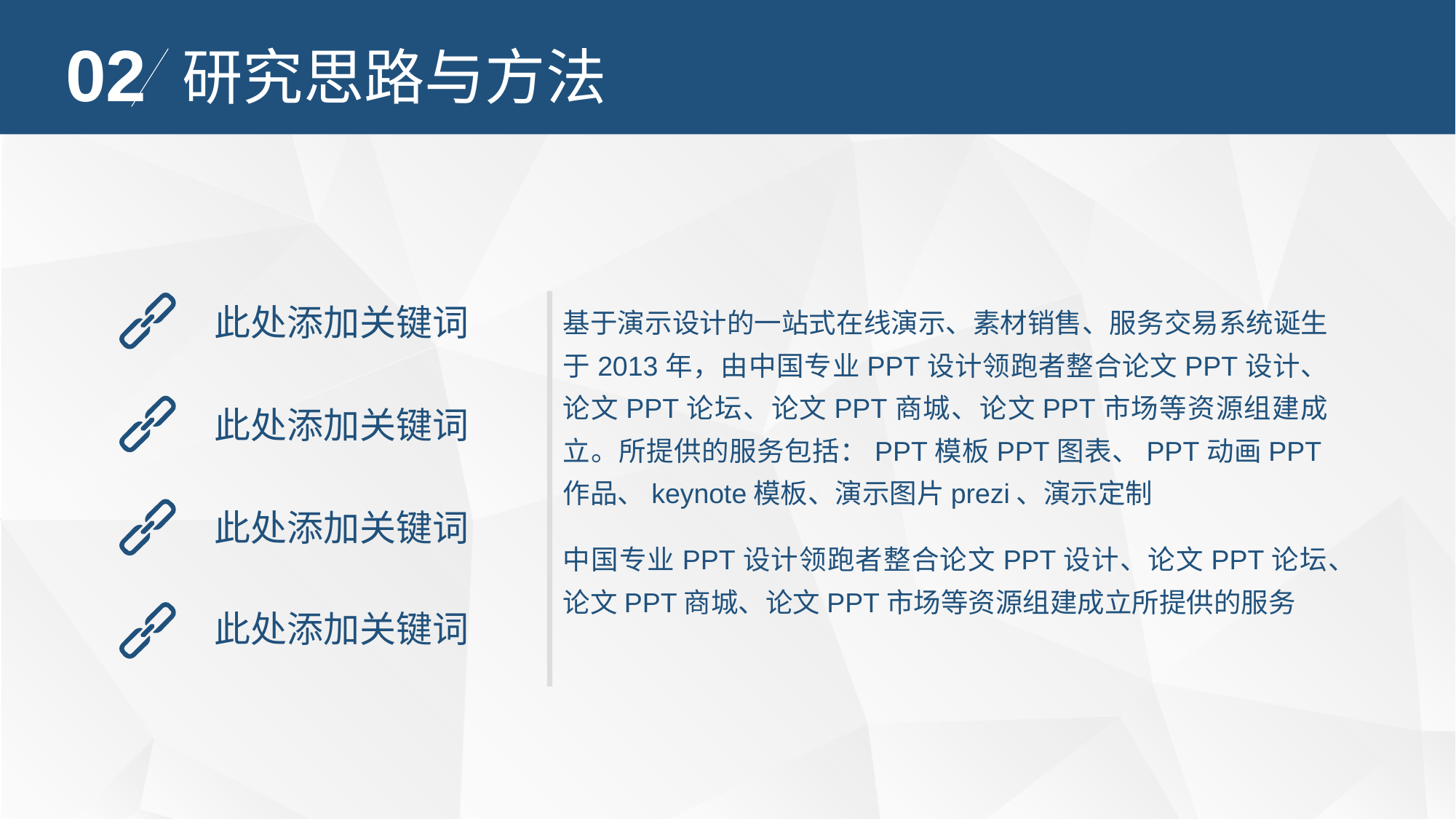

02
研究思路与方法
基于演示设计的一站式在线演示、素材销售、服务交易系统诞生于2013年，由中国专业PPT设计领跑者整合论文PPT设计、论文PPT论坛、论文PPT商城、论文PPT市场等资源组建成立。所提供的服务包括：PPT模板PPT图表、PPT动画PPT作品、keynote模板、演示图片prezi、演示定制

此处添加关键词

此处添加关键词

此处添加关键词
中国专业PPT设计领跑者整合论文PPT设计、论文PPT论坛、论文PPT商城、论文PPT市场等资源组建成立所提供的服务
此处添加关键词